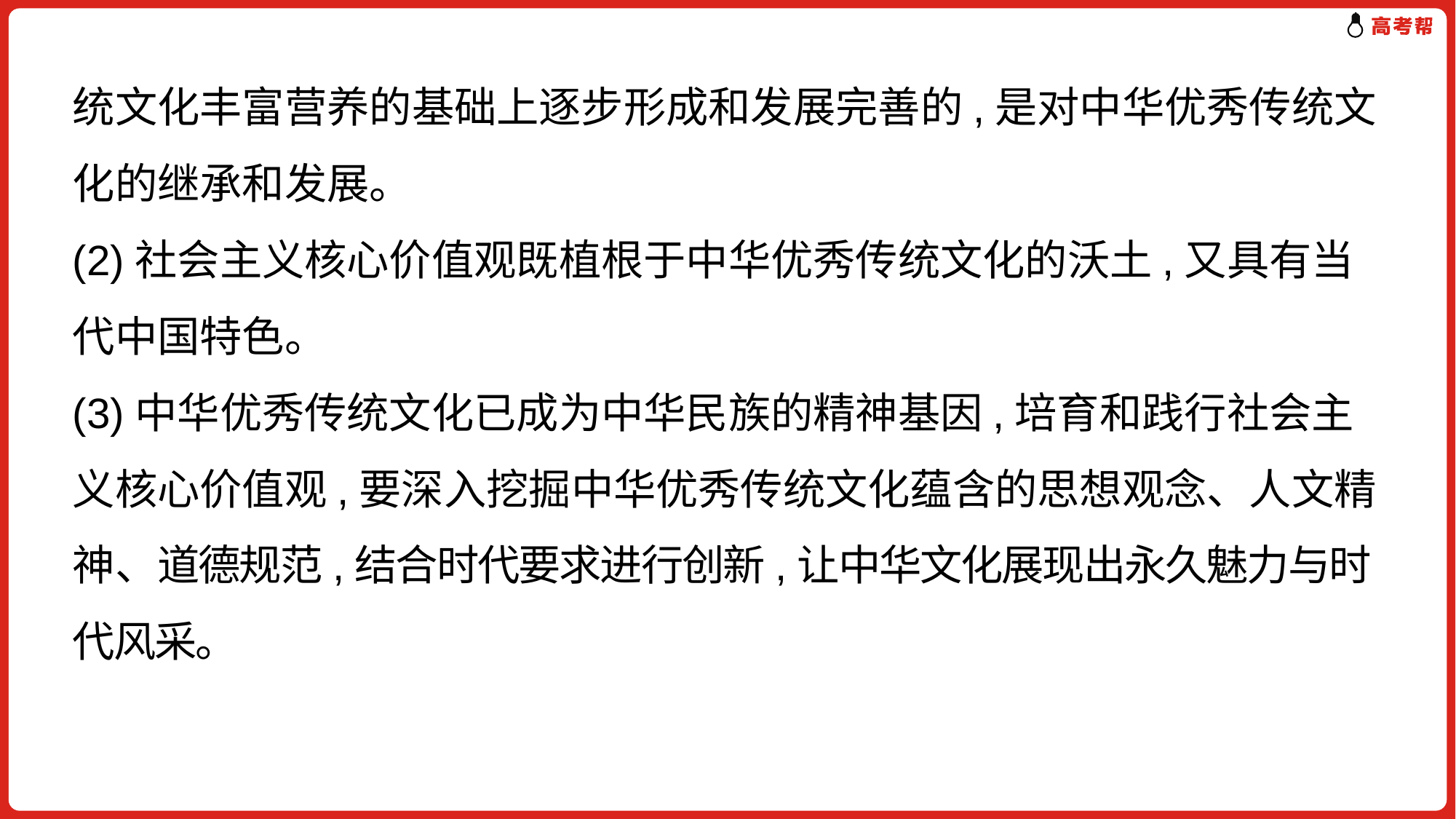

统文化丰富营养的基础上逐步形成和发展完善的,是对中华优秀传统文化的继承和发展。
(2)社会主义核心价值观既植根于中华优秀传统文化的沃土,又具有当代中国特色。
(3)中华优秀传统文化已成为中华民族的精神基因,培育和践行社会主义核心价值观,要深入挖掘中华优秀传统文化蕴含的思想观念、人文精神、道德规范,结合时代要求进行创新,让中华文化展现出永久魅力与时代风采。